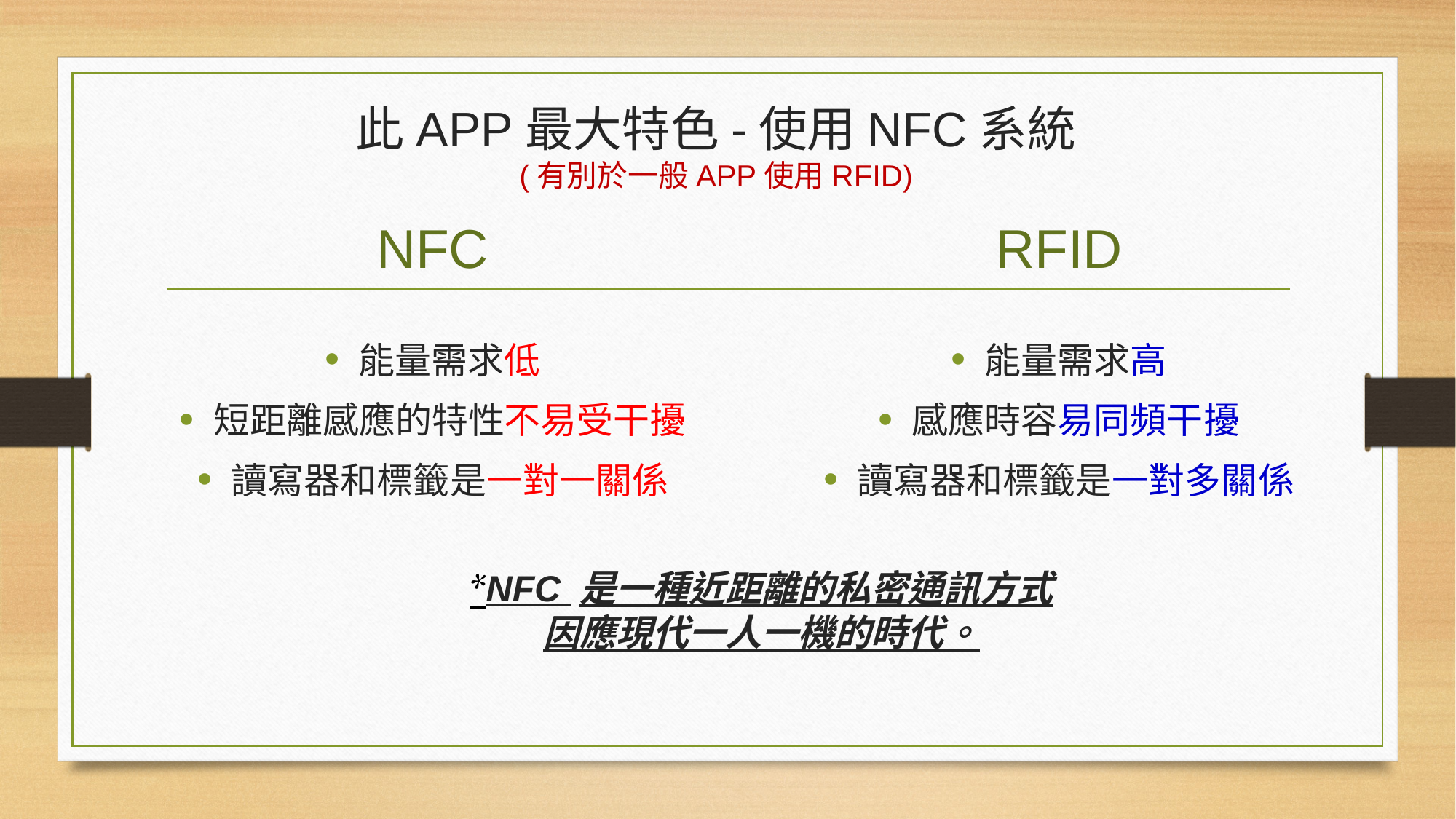

# 此APP最大特色-使用NFC系統 (有別於一般APP使用RFID)
NFC
RFID
能量需求低
短距離感應的特性不易受干擾
讀寫器和標籤是一對一關係

能量需求高
感應時容易同頻干擾
讀寫器和標籤是一對多關係

*NFC 是一種近距離的私密通訊方式
因應現代一人一機的時代。